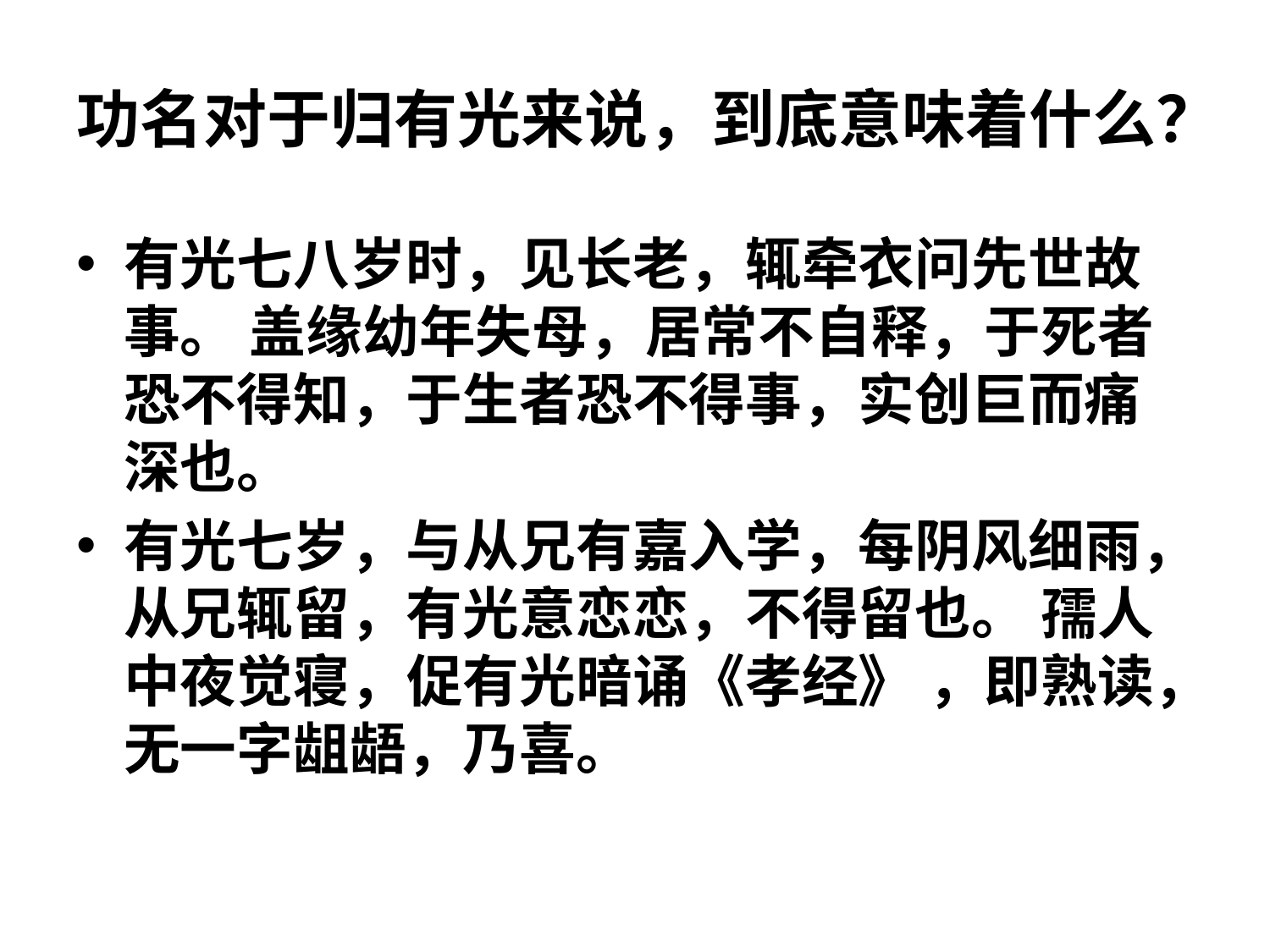

# 功名对于归有光来说，到底意味着什么？
有光七八岁时，见长老，辄牵衣问先世故事。 盖缘幼年失母，居常不自释，于死者恐不得知，于生者恐不得事，实创巨而痛深也。
有光七岁，与从兄有嘉入学，每阴风细雨，从兄辄留，有光意恋恋，不得留也。 孺人中夜觉寝，促有光暗诵《孝经》 ，即熟读，无一字龃龉，乃喜。